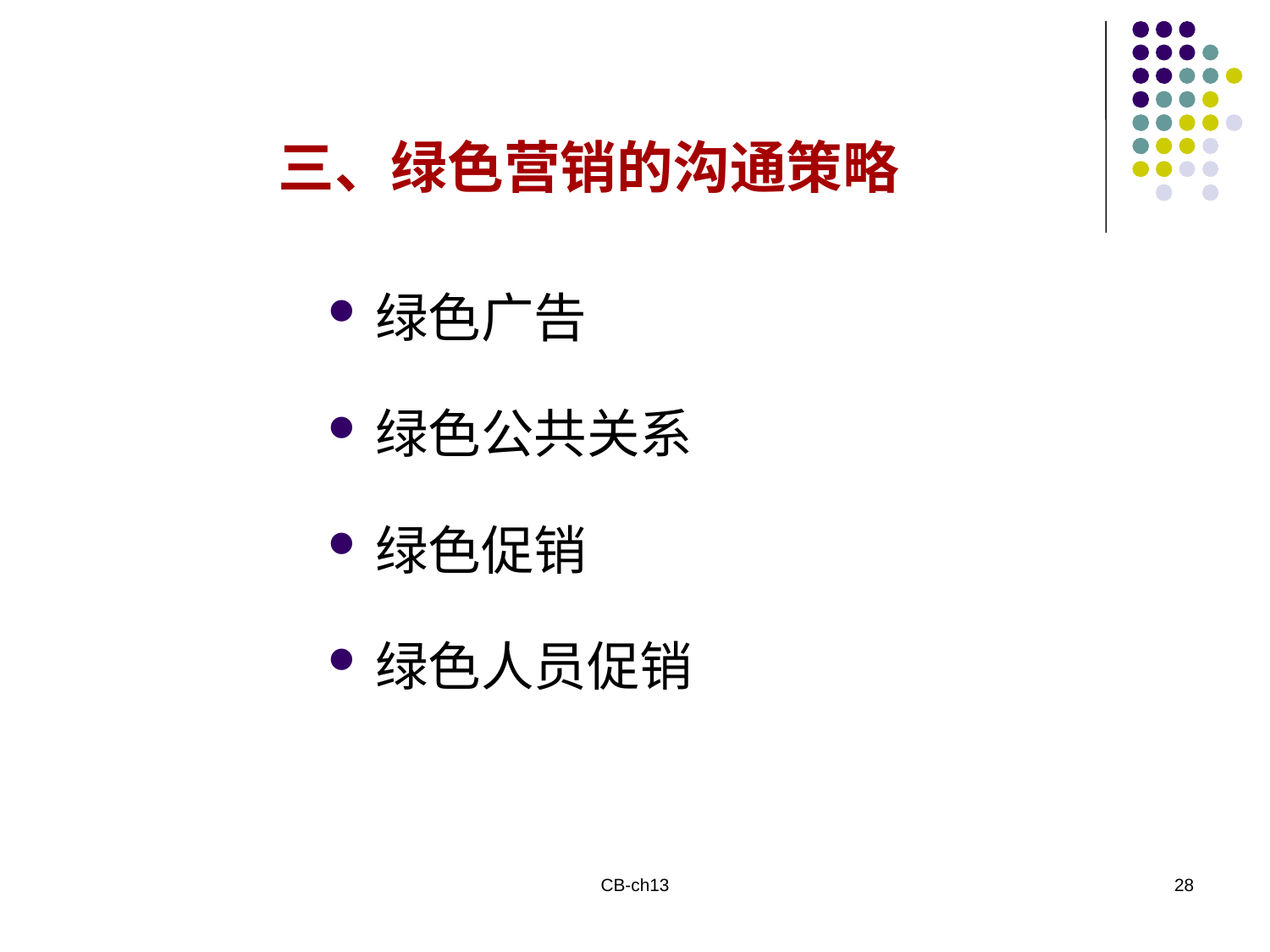

# 三、绿色营销的沟通策略
绿色广告
绿色公共关系
绿色促销
绿色人员促销

CB-ch13
28